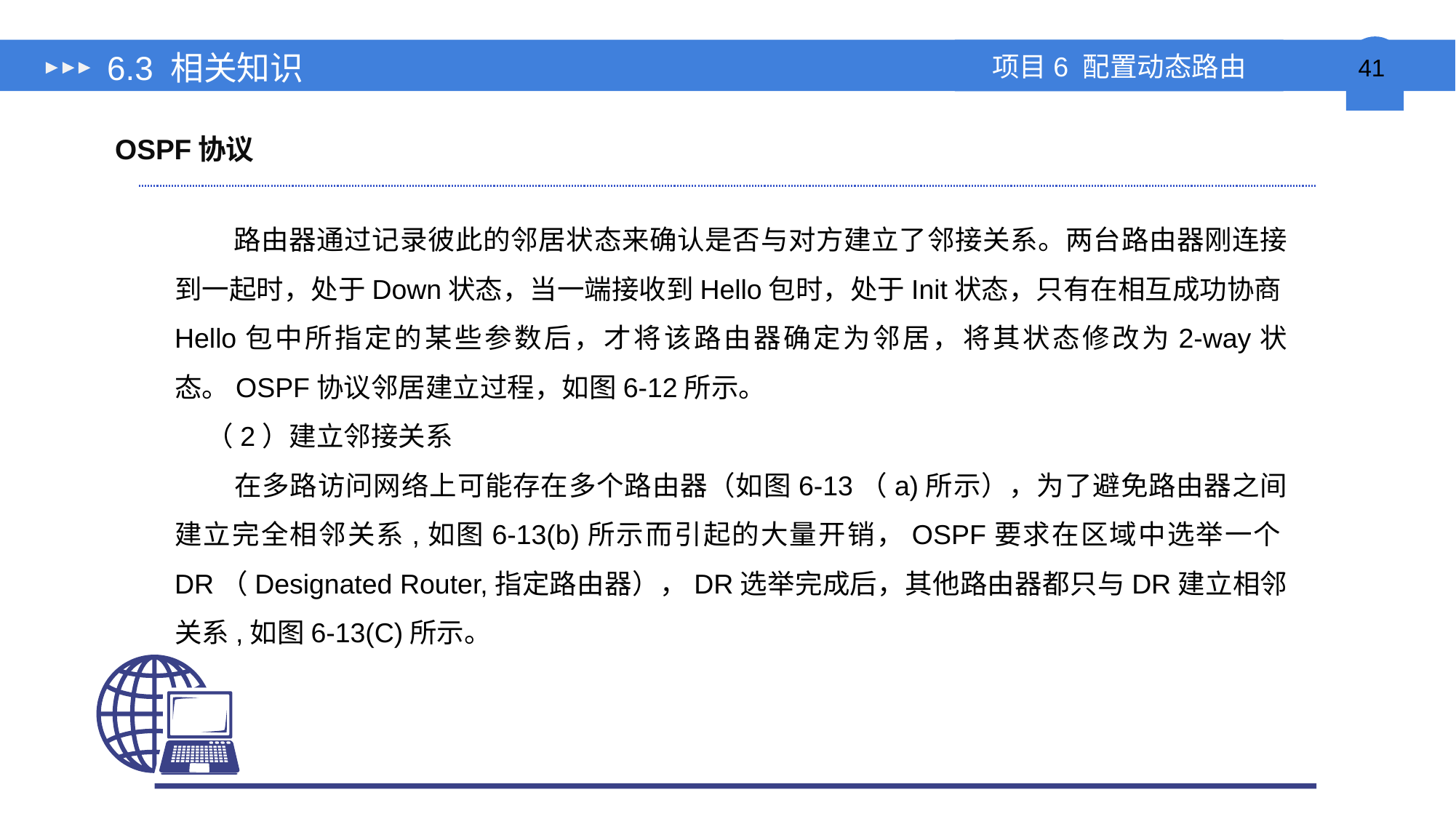

# 6.3 相关知识
OSPF协议

   路由器通过记录彼此的邻居状态来确认是否与对方建立了邻接关系。两台路由器刚连接到一起时，处于Down状态，当一端接收到Hello包时，处于Init状态，只有在相互成功协商Hello包中所指定的某些参数后，才将该路由器确定为邻居，将其状态修改为2-way状态。OSPF协议邻居建立过程，如图6-12所示。
（2）建立邻接关系
   在多路访问网络上可能存在多个路由器（如图6-13（a)所示），为了避免路由器之间建立完全相邻关系,如图6-13(b)所示而引起的大量开销，OSPF要求在区域中选举一个DR（Designated Router,指定路由器），DR选举完成后，其他路由器都只与DR建立相邻关系,如图6-13(C)所示。